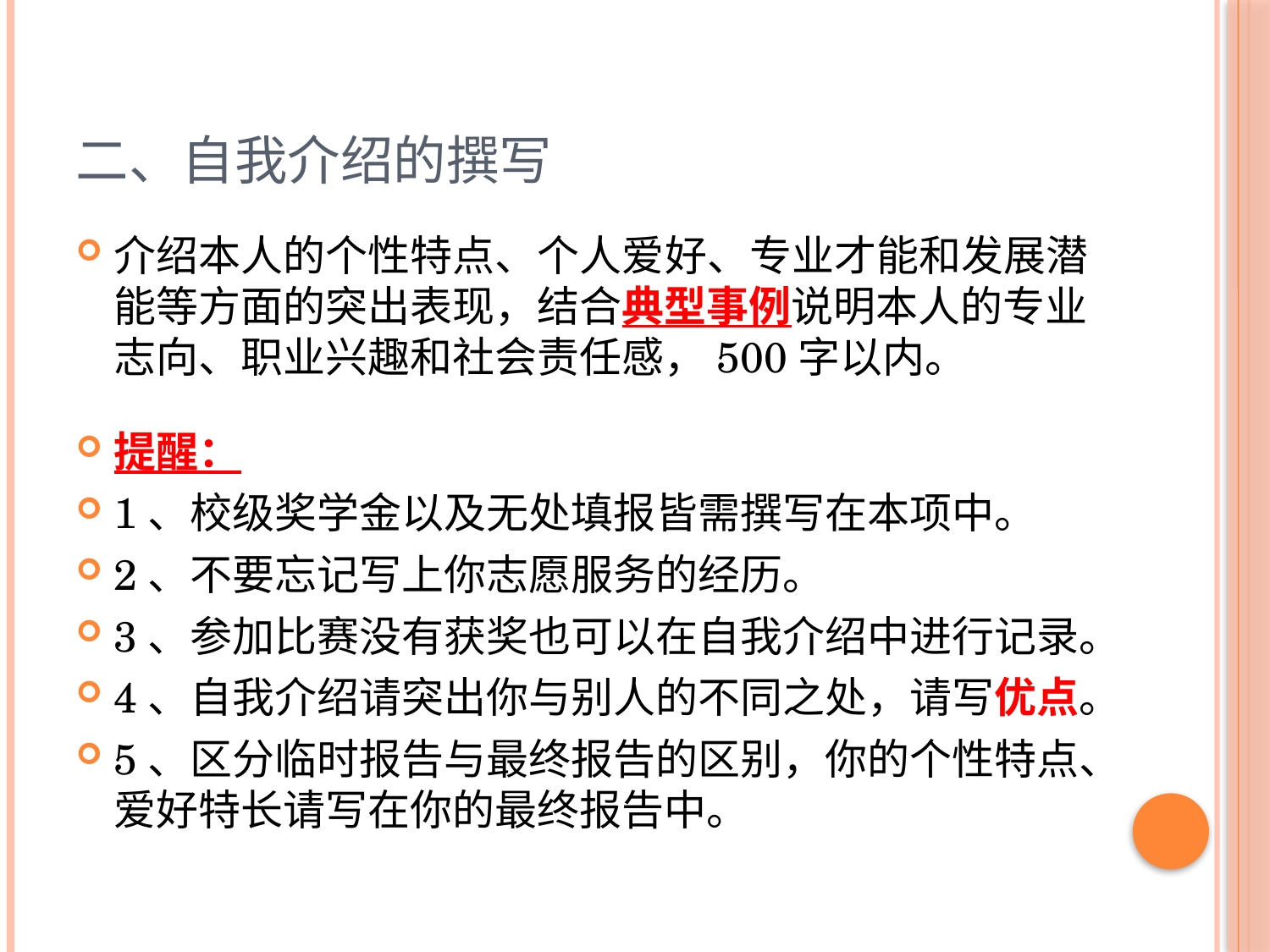

# 二、自我介绍的撰写
介绍本人的个性特点、个人爱好、专业才能和发展潜能等方面的突出表现，结合典型事例说明本人的专业志向、职业兴趣和社会责任感，500字以内。

提醒：
1、校级奖学金以及无处填报皆需撰写在本项中。
2、不要忘记写上你志愿服务的经历。
3、参加比赛没有获奖也可以在自我介绍中进行记录。
4、自我介绍请突出你与别人的不同之处，请写优点。
5、区分临时报告与最终报告的区别，你的个性特点、爱好特长请写在你的最终报告中。